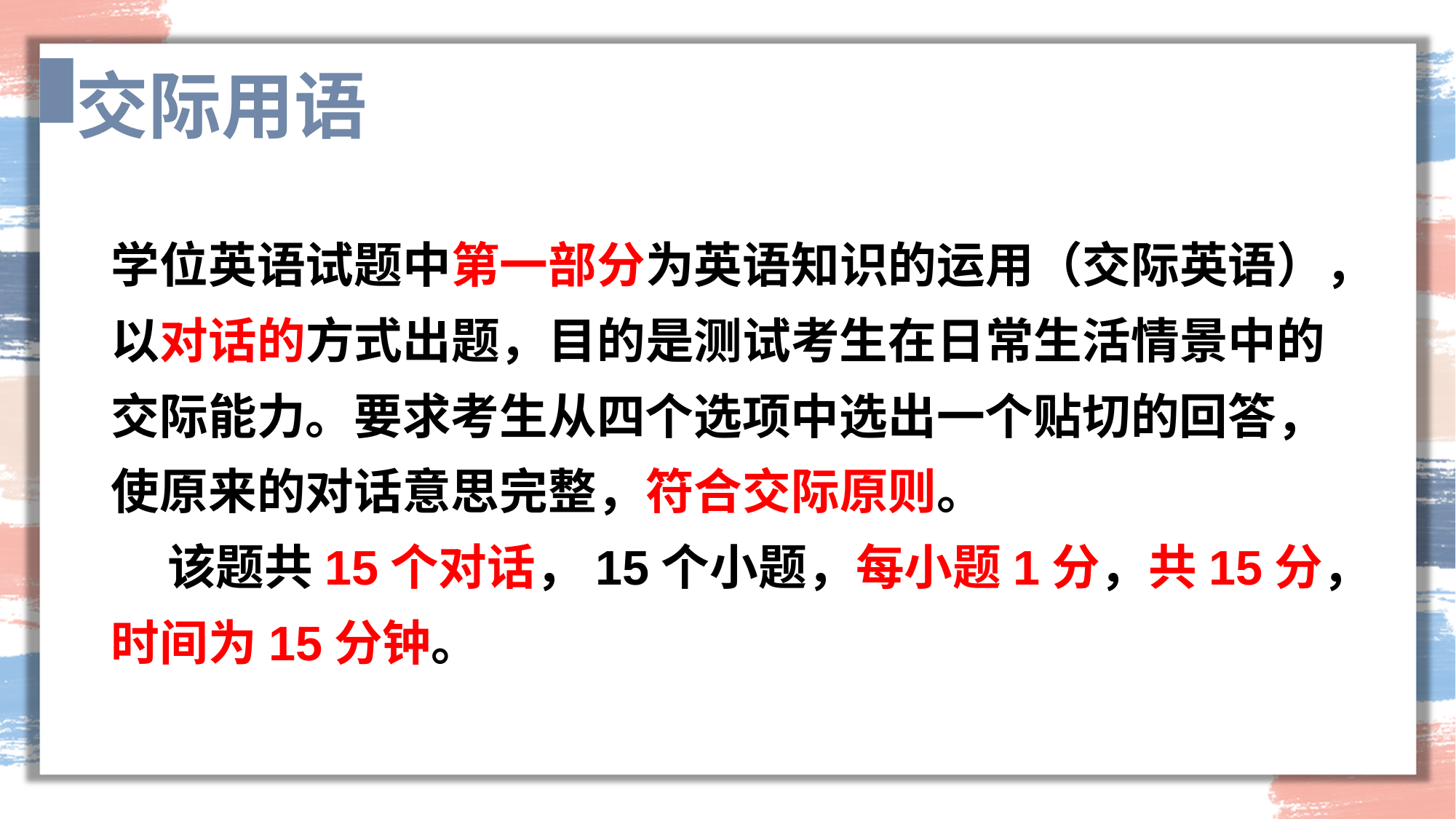

交际用语

学位英语试题中第一部分为英语知识的运用（交际英语），以对话的方式出题，目的是测试考生在日常生活情景中的交际能力。要求考生从四个选项中选出一个贴切的回答，使原来的对话意思完整，符合交际原则。
    该题共15个对话，15个小题，每小题1分，共15分，时间为15分钟。